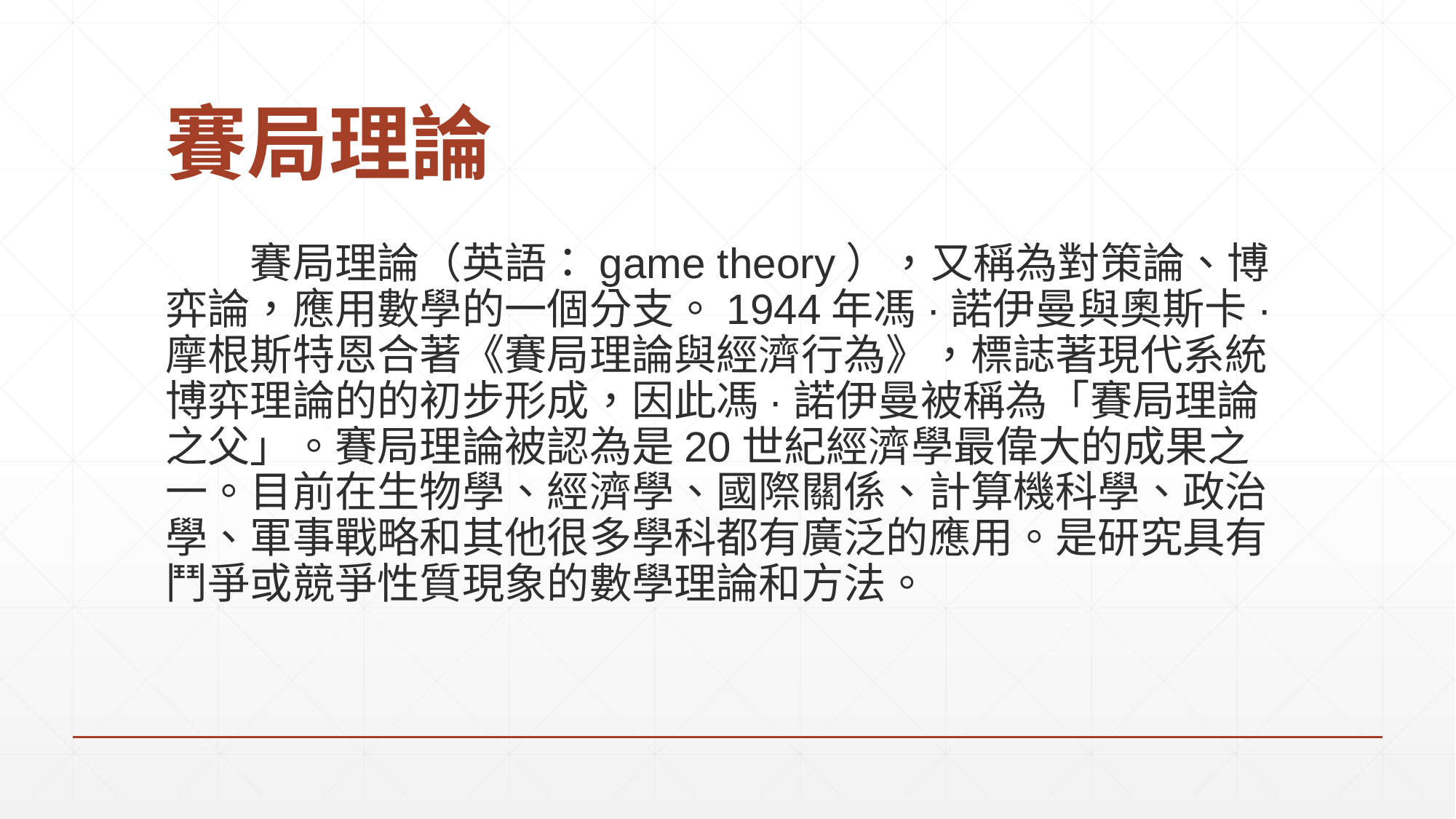

# 賽局理論
　　賽局理論（英語：game theory），又稱為對策論、博弈論，應用數學的一個分支。1944年馮·諾伊曼與奧斯卡·摩根斯特恩合著《賽局理論與經濟行為》，標誌著現代系統博弈理論的的初步形成，因此馮·諾伊曼被稱為「賽局理論之父」。賽局理論被認為是20世紀經濟學最偉大的成果之一。目前在生物學、經濟學、國際關係、計算機科學、政治學、軍事戰略和其他很多學科都有廣泛的應用。是研究具有鬥爭或競爭性質現象的數學理論和方法。